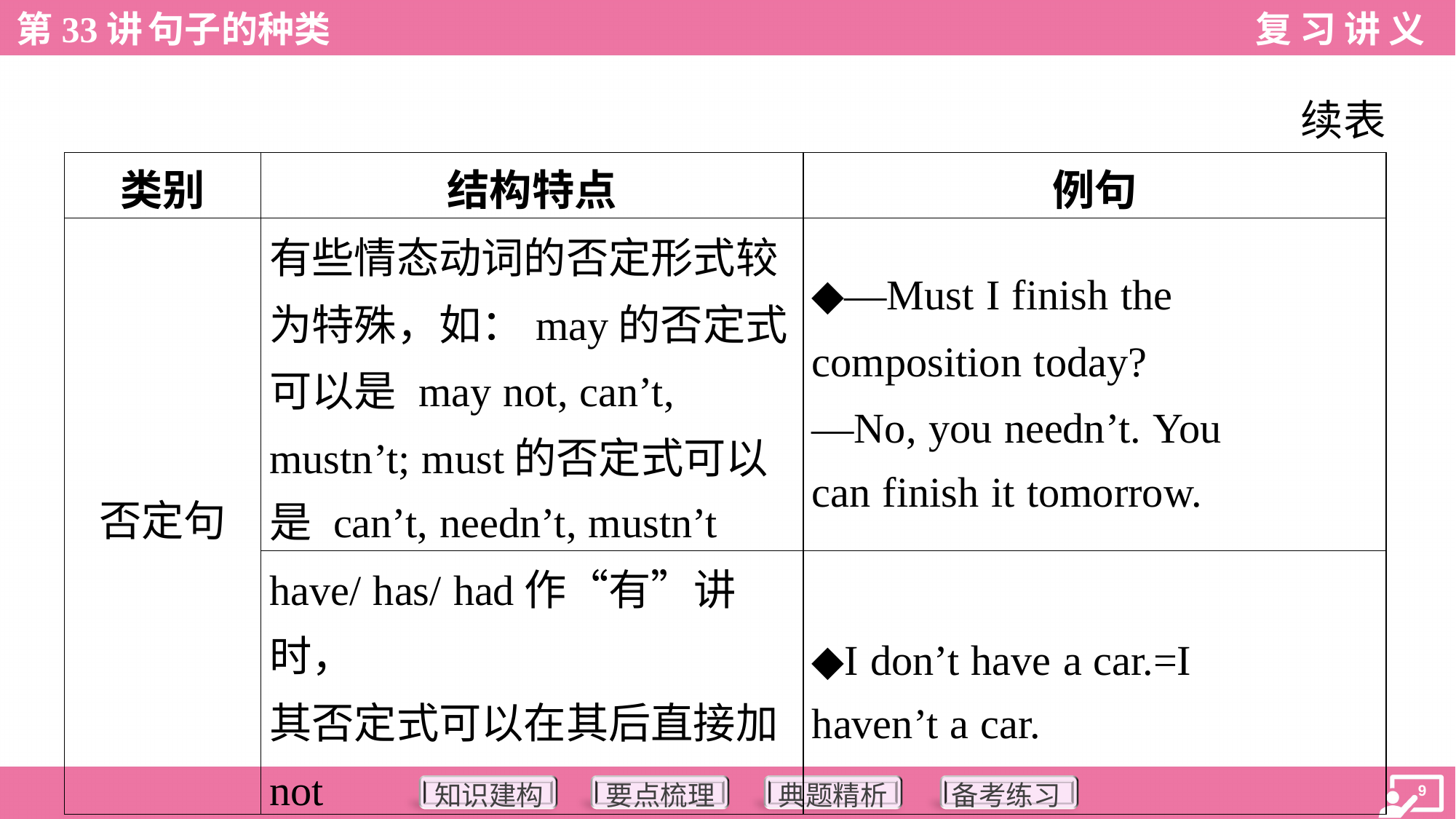

续表
| 类别 | 结构特点 | 例句 |
| --- | --- | --- |
| 否定句 | 有些情态动词的否定形式较 为特殊，如：may的否定式 可以是 may not, can’t, mustn’t; must的否定式可以 是 can’t, needn’t, mustn’t | ◆—Must I finish the composition today? —No, you needn’t. You can finish it tomorrow. |
|  | have/ has/ had作“有”讲时， 其否定式可以在其后直接加 not | ◆I don’t have a car.=I haven’t a car. |